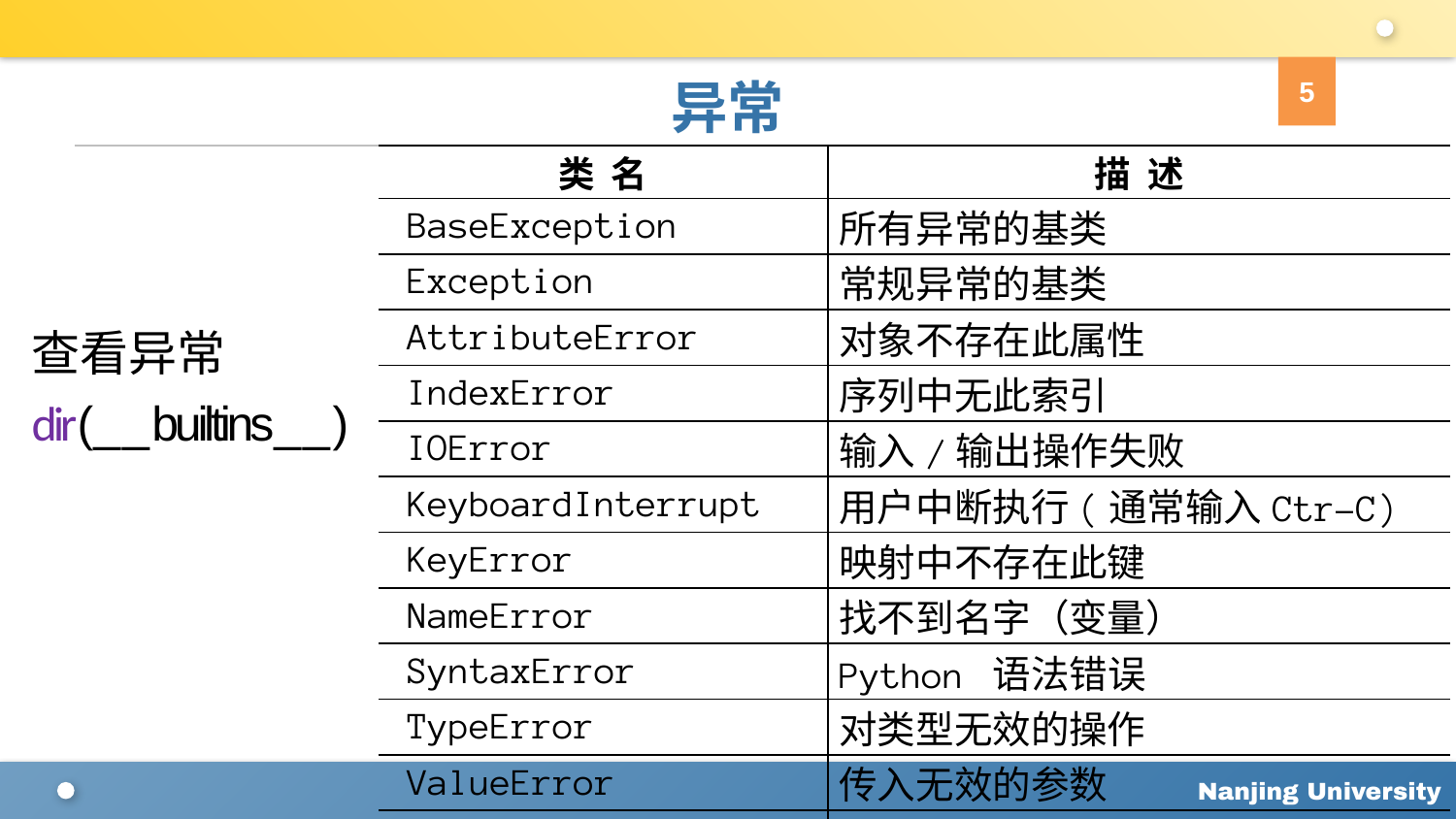

5
# 异常
| 类 名 | 描 述 |
| --- | --- |
| BaseException | 所有异常的基类 |
| Exception | 常规异常的基类 |
| AttributeError | 对象不存在此属性 |
| IndexError | 序列中无此索引 |
| IOError | 输入/输出操作失败 |
| KeyboardInterrupt | 用户中断执行(通常输入Ctr-C) |
| KeyError | 映射中不存在此键 |
| NameError | 找不到名字（变量） |
| SyntaxError | Python 语法错误 |
| TypeError | 对类型无效的操作 |
| ValueError | 传入无效的参数 |
| ZeroDivisionError | 除(或取模)运算的第二个参数为0 |
查看异常dir(__builtins__)